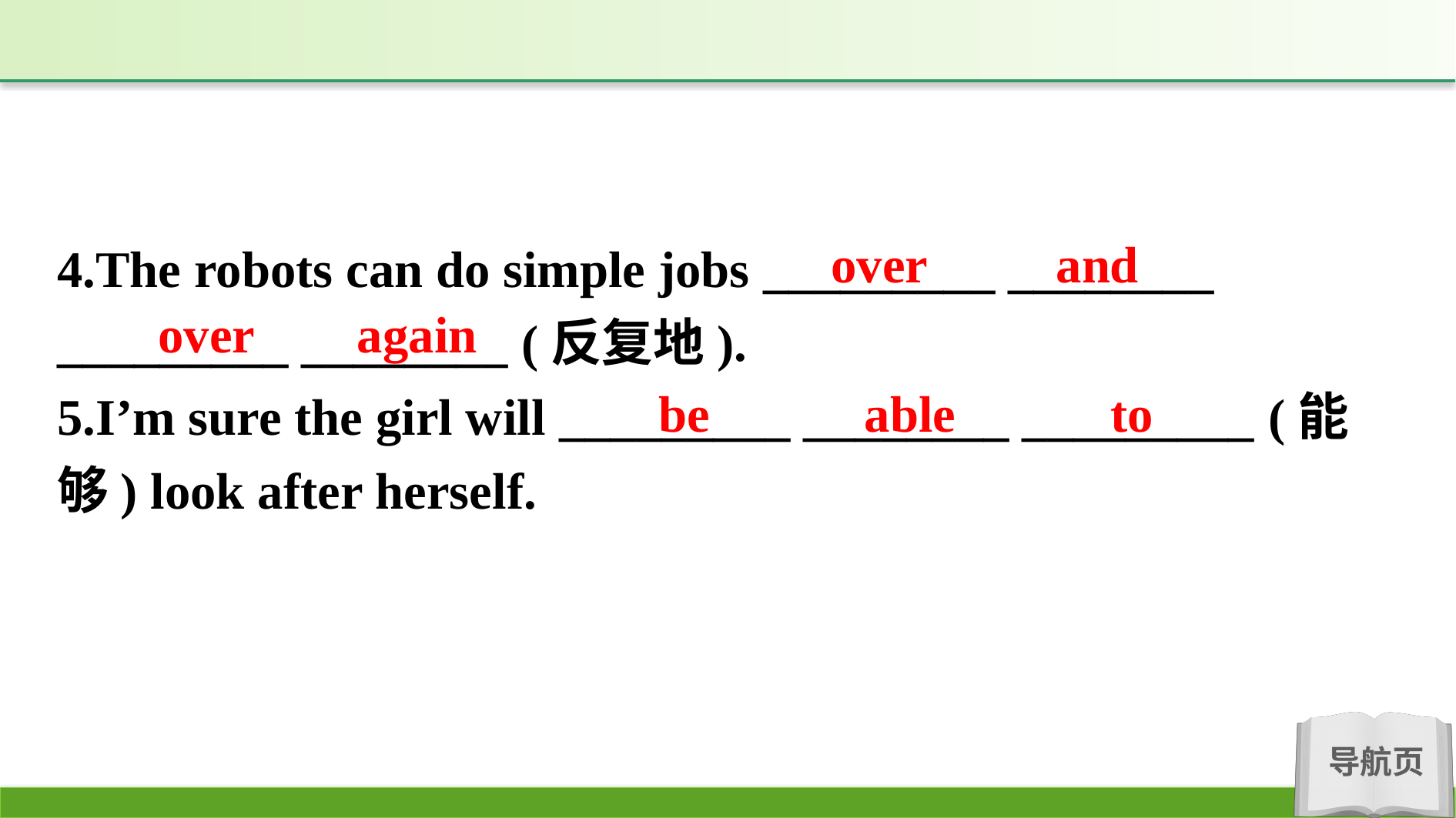

over          and
4.The robots can do simple jobs _________ ________ _________ ________ (反复地).
5.I’m sure the girl will _________ ________ _________ (能够) look after herself.
over        again
be            able            to